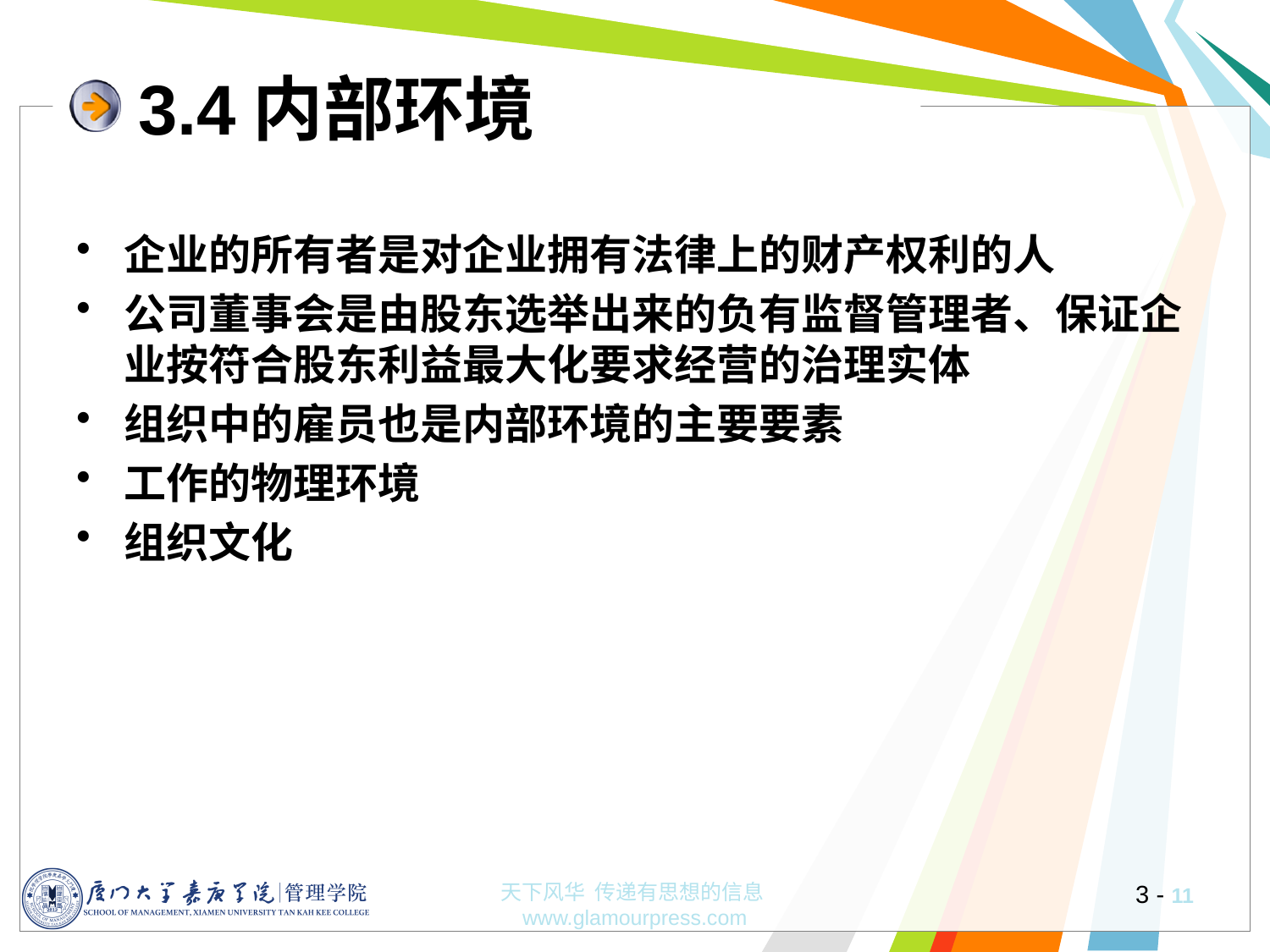

# 3.4内部环境
企业的所有者是对企业拥有法律上的财产权利的人
公司董事会是由股东选举出来的负有监督管理者、保证企业按符合股东利益最大化要求经营的治理实体
组织中的雇员也是内部环境的主要要素
工作的物理环境
组织文化
天下风华  传递有思想的信息  www.glamourpress.com
3 - 11